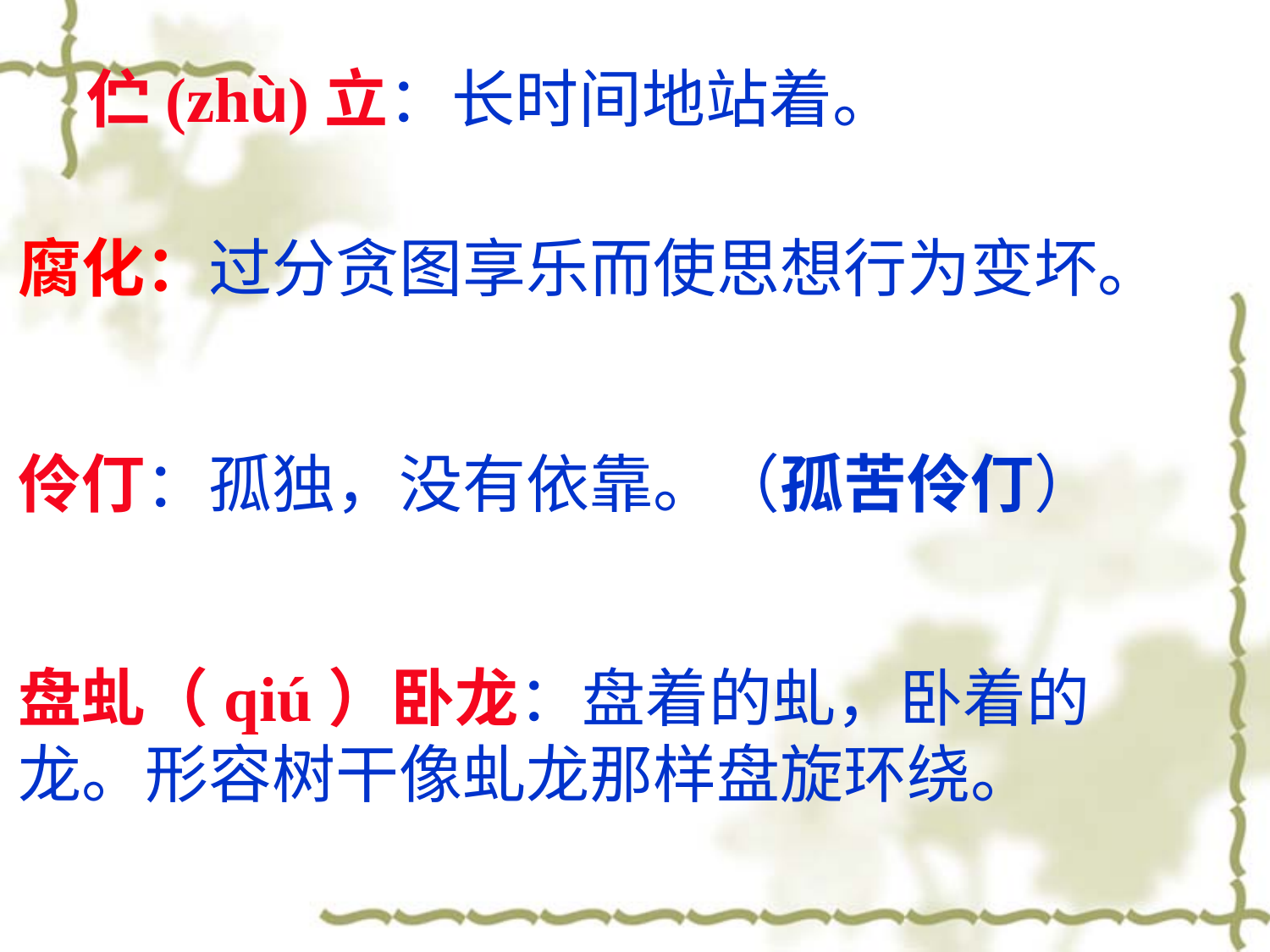

伫(zhù)立：长时间地站着。

腐化：过分贪图享乐而使思想行为变坏。

伶仃：孤独，没有依靠。（孤苦伶仃）
盘虬（qiú）卧龙：盘着的虬，卧着的龙。形容树干像虬龙那样盘旋环绕。